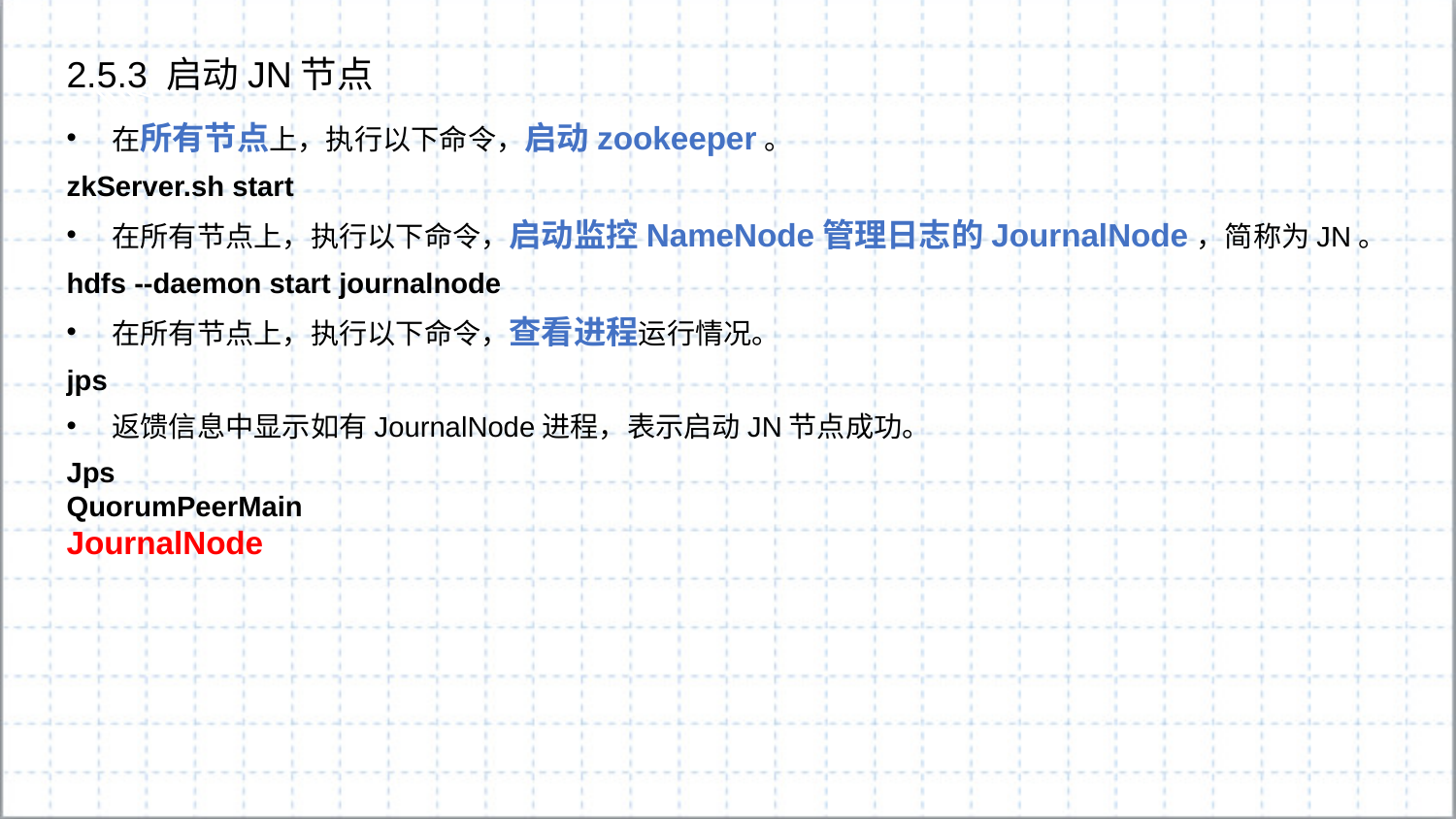

2.5.3 启动JN节点
在所有节点上，执行以下命令，启动zookeeper。
zkServer.sh start
在所有节点上，执行以下命令，启动监控NameNode管理日志的JournalNode，简称为JN。
hdfs --daemon start journalnode
在所有节点上，执行以下命令，查看进程运行情况。
jps
返馈信息中显示如有JournalNode进程，表示启动JN节点成功。
Jps
QuorumPeerMain
JournalNode